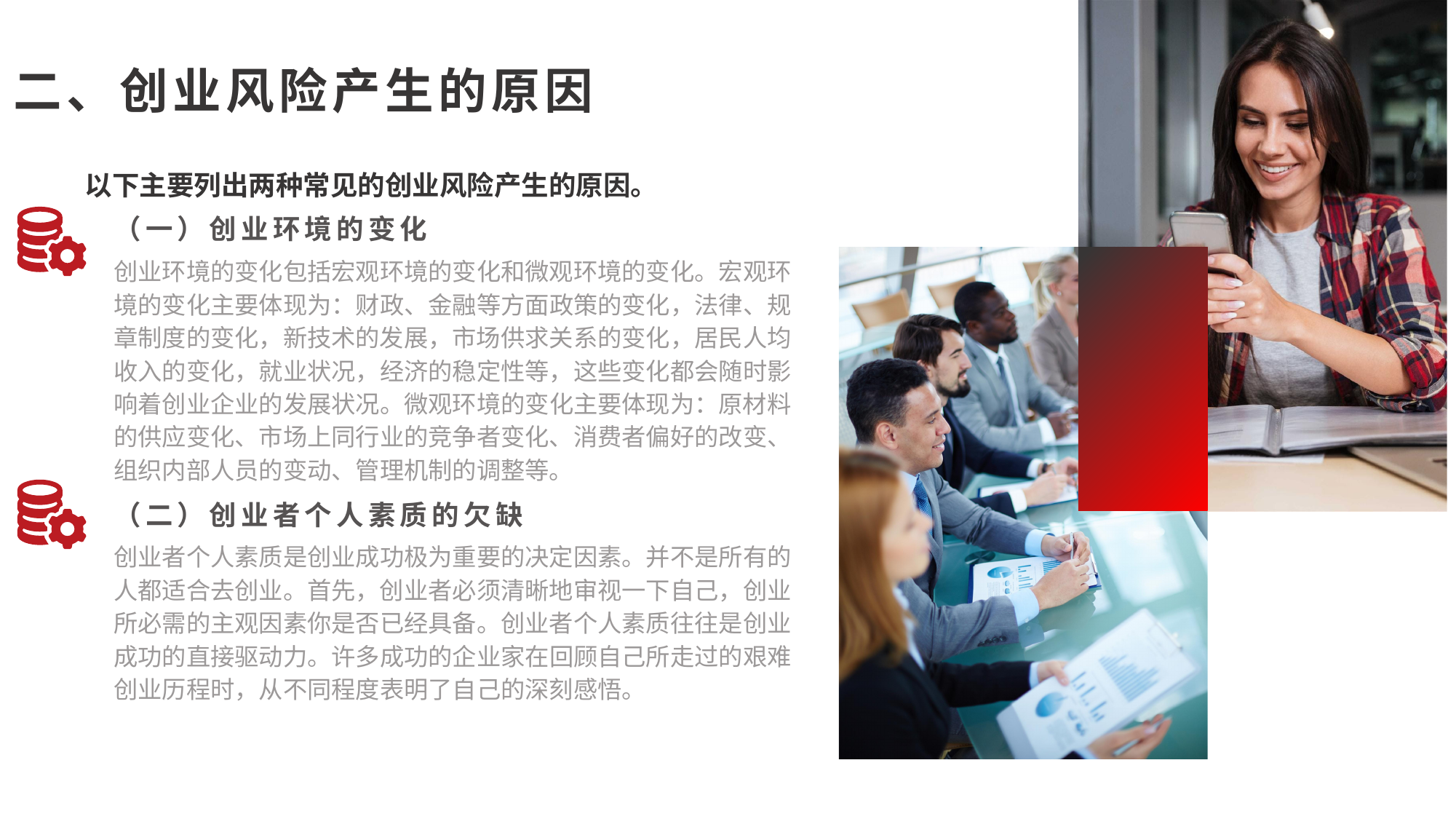

二、创业风险产生的原因
以下主要列出两种常见的创业风险产生的原因。
（一）创业环境的变化
创业环境的变化包括宏观环境的变化和微观环境的变化。宏观环境的变化主要体现为：财政、金融等方面政策的变化，法律、规章制度的变化，新技术的发展，市场供求关系的变化，居民人均收入的变化，就业状况，经济的稳定性等，这些变化都会随时影响着创业企业的发展状况。微观环境的变化主要体现为：原材料的供应变化、市场上同行业的竞争者变化、消费者偏好的改变、组织内部人员的变动、管理机制的调整等。

（二）创业者个人素质的欠缺
创业者个人素质是创业成功极为重要的决定因素。并不是所有的人都适合去创业。首先，创业者必须清晰地审视一下自己，创业所必需的主观因素你是否已经具备。创业者个人素质往往是创业成功的直接驱动力。许多成功的企业家在回顾自己所走过的艰难创业历程时，从不同程度表明了自己的深刻感悟。